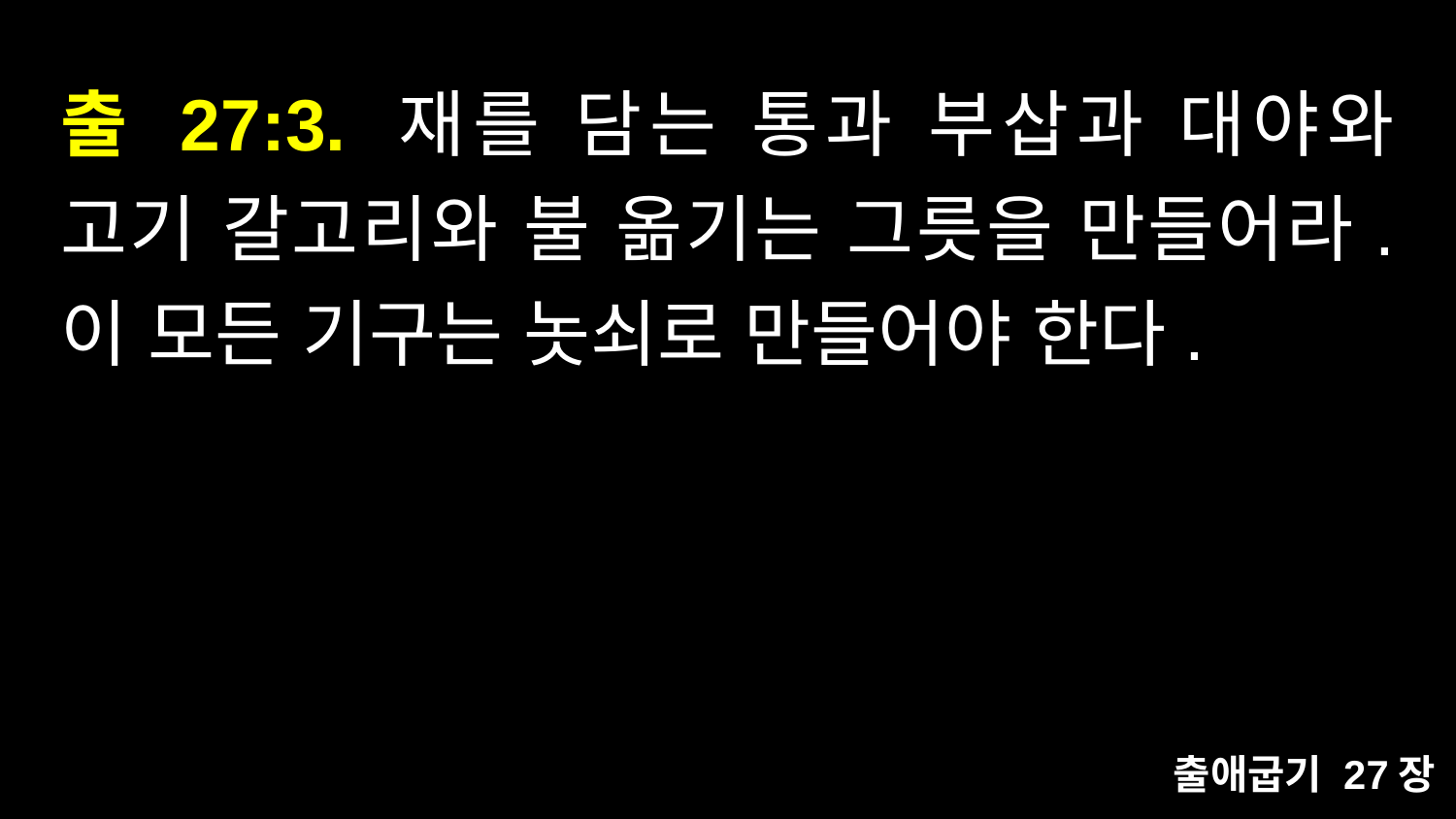

# 출 27:3. 재를 담는 통과 부삽과 대야와 고기 갈고리와 불 옮기는 그릇을 만들어라. 이 모든 기구는 놋쇠로 만들어야 한다.
출애굽기 27장